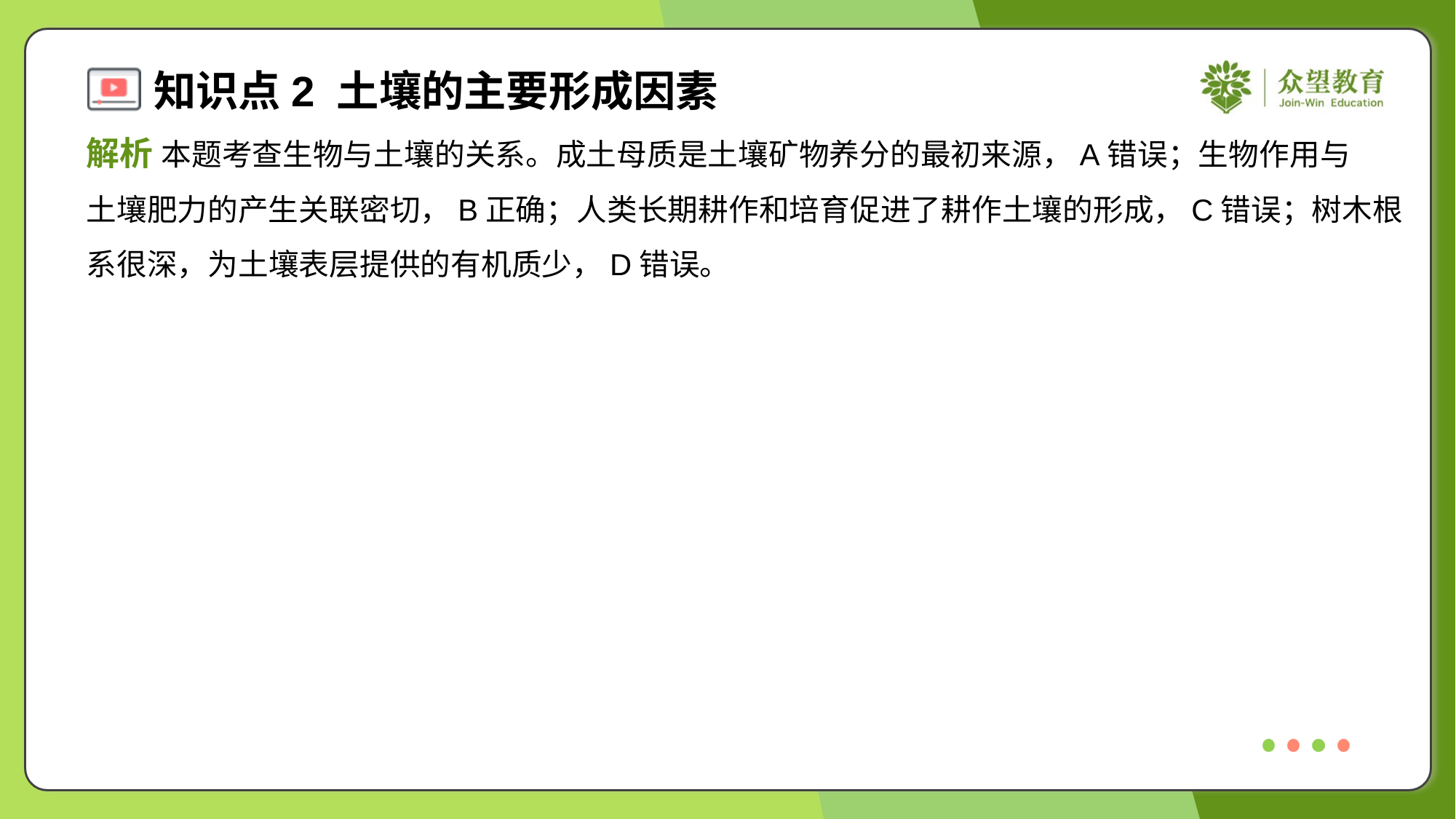

解析 本题考查生物与土壤的关系。成土母质是土壤矿物养分的最初来源，A错误；生物作用与
土壤肥力的产生关联密切，B正确；人类长期耕作和培育促进了耕作土壤的形成，C错误；树木根
系很深，为土壤表层提供的有机质少，D错误。